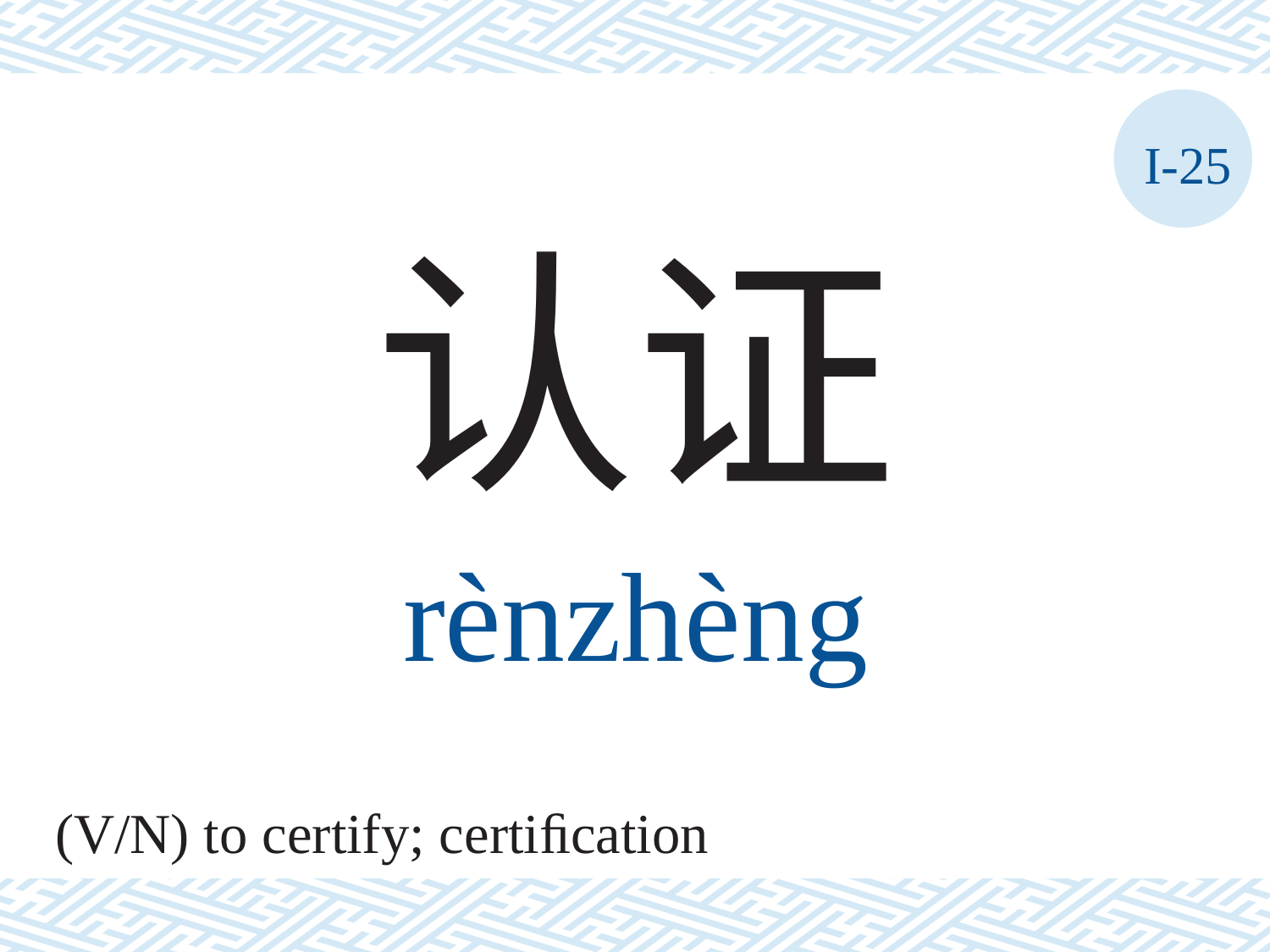

I-25
认证
rènzhèng
(V/N) to certify; certiﬁcation